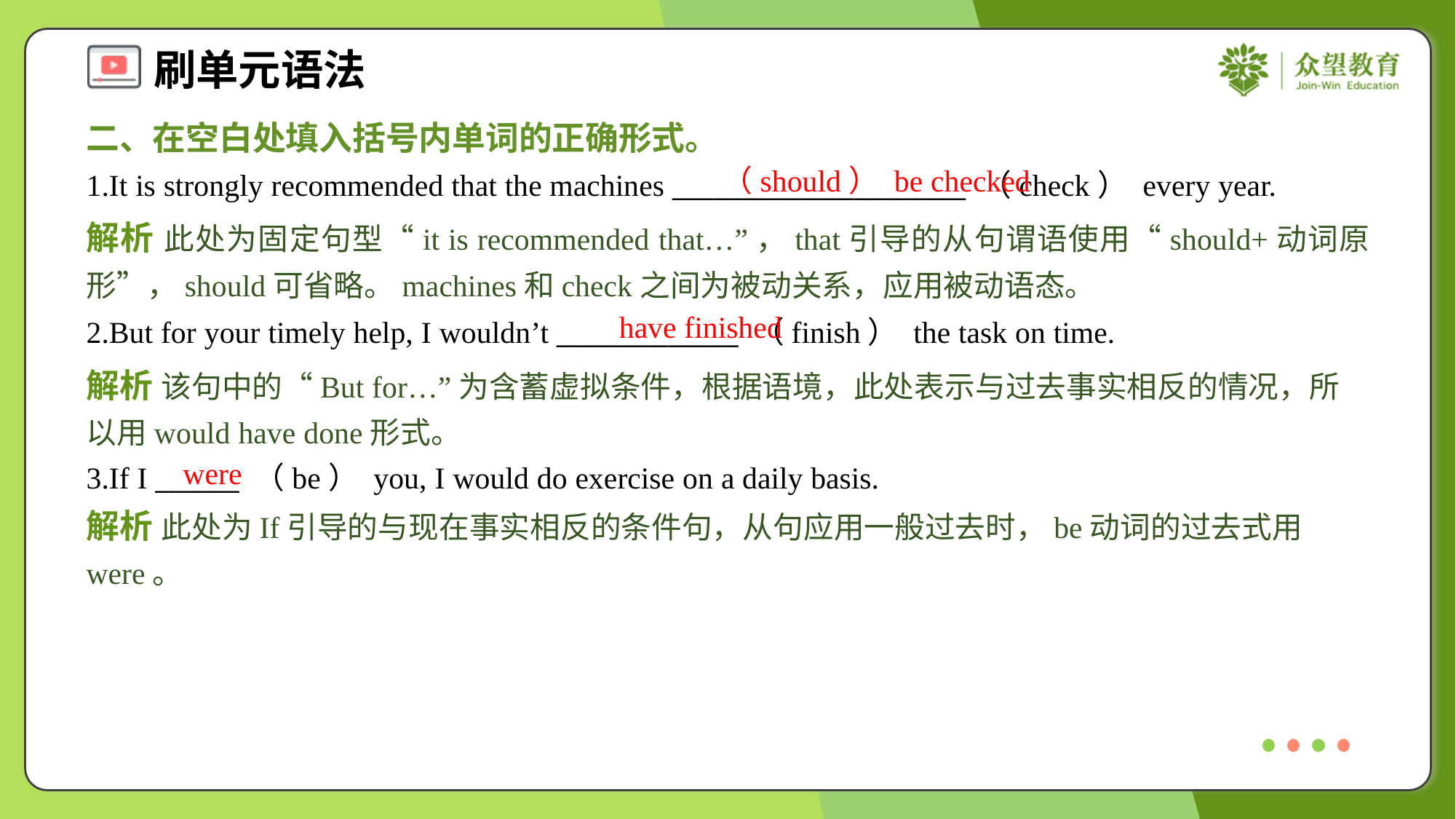

二、在空白处填入括号内单词的正确形式。
（should） be checked
1.It is strongly recommended that the machines _____________________ （check） every year.
解析 此处为固定句型“it is recommended that…”，that引导的从句谓语使用“should+动词原形”，should可省略。machines和check之间为被动关系，应用被动语态。
have finished
2.But for your timely help, I wouldn’t _____________ （finish） the task on time.
解析 该句中的“But for…”为含蓄虚拟条件，根据语境，此处表示与过去事实相反的情况，所以用would have done形式。
were
3.If I ______ （be） you, I would do exercise on a daily basis.
解析 此处为If引导的与现在事实相反的条件句，从句应用一般过去时，be动词的过去式用were。